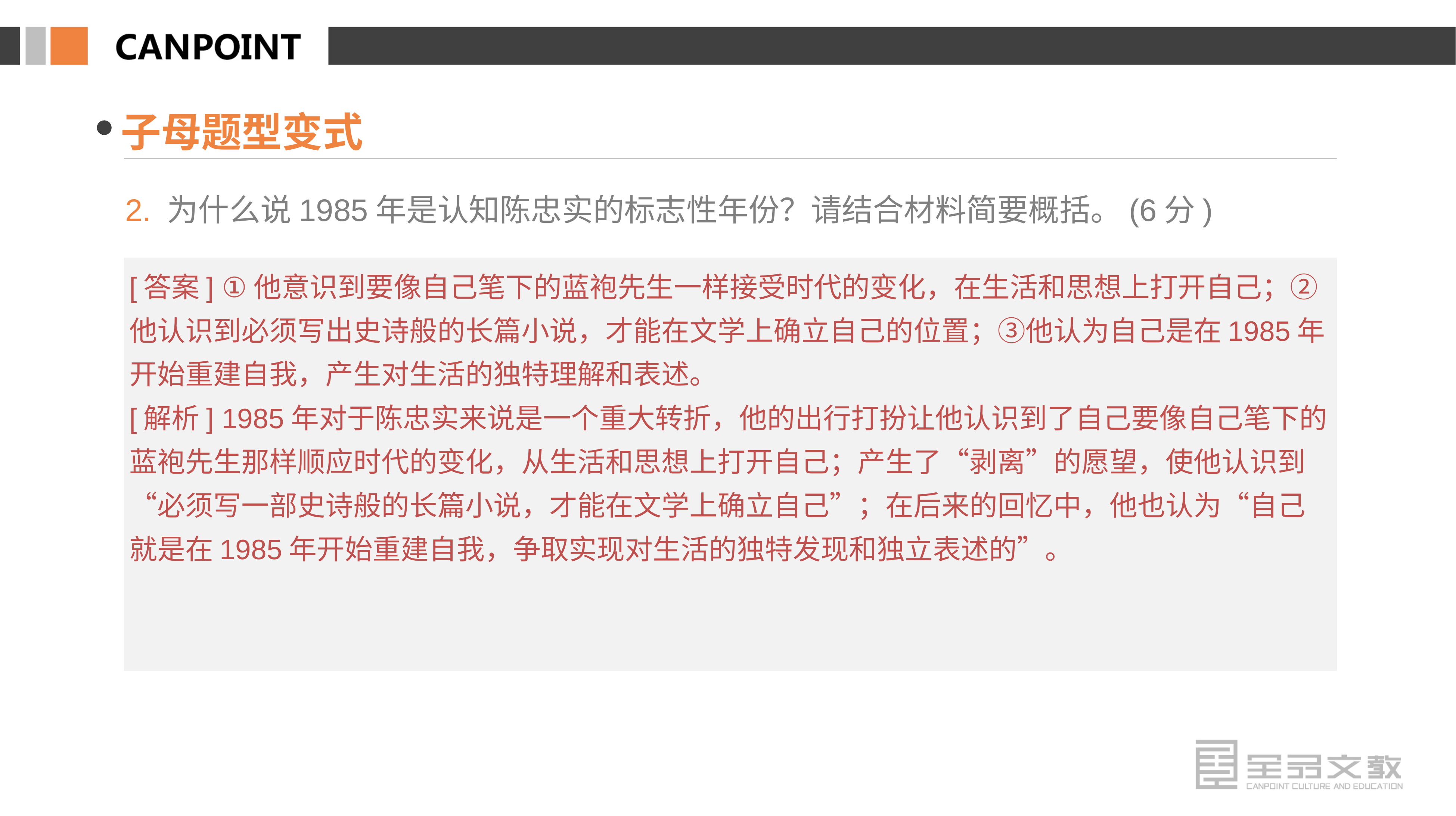

子母题型变式

2. 为什么说1985年是认知陈忠实的标志性年份？请结合材料简要概括。(6分)
[答案] ①他意识到要像自己笔下的蓝袍先生一样接受时代的变化，在生活和思想上打开自己；②他认识到必须写出史诗般的长篇小说，才能在文学上确立自己的位置；③他认为自己是在1985年开始重建自我，产生对生活的独特理解和表述。
[解析] 1985年对于陈忠实来说是一个重大转折，他的出行打扮让他认识到了自己要像自己笔下的蓝袍先生那样顺应时代的变化，从生活和思想上打开自己；产生了“剥离”的愿望，使他认识到“必须写一部史诗般的长篇小说，才能在文学上确立自己”；在后来的回忆中，他也认为“自己就是在1985年开始重建自我，争取实现对生活的独特发现和独立表述的”。